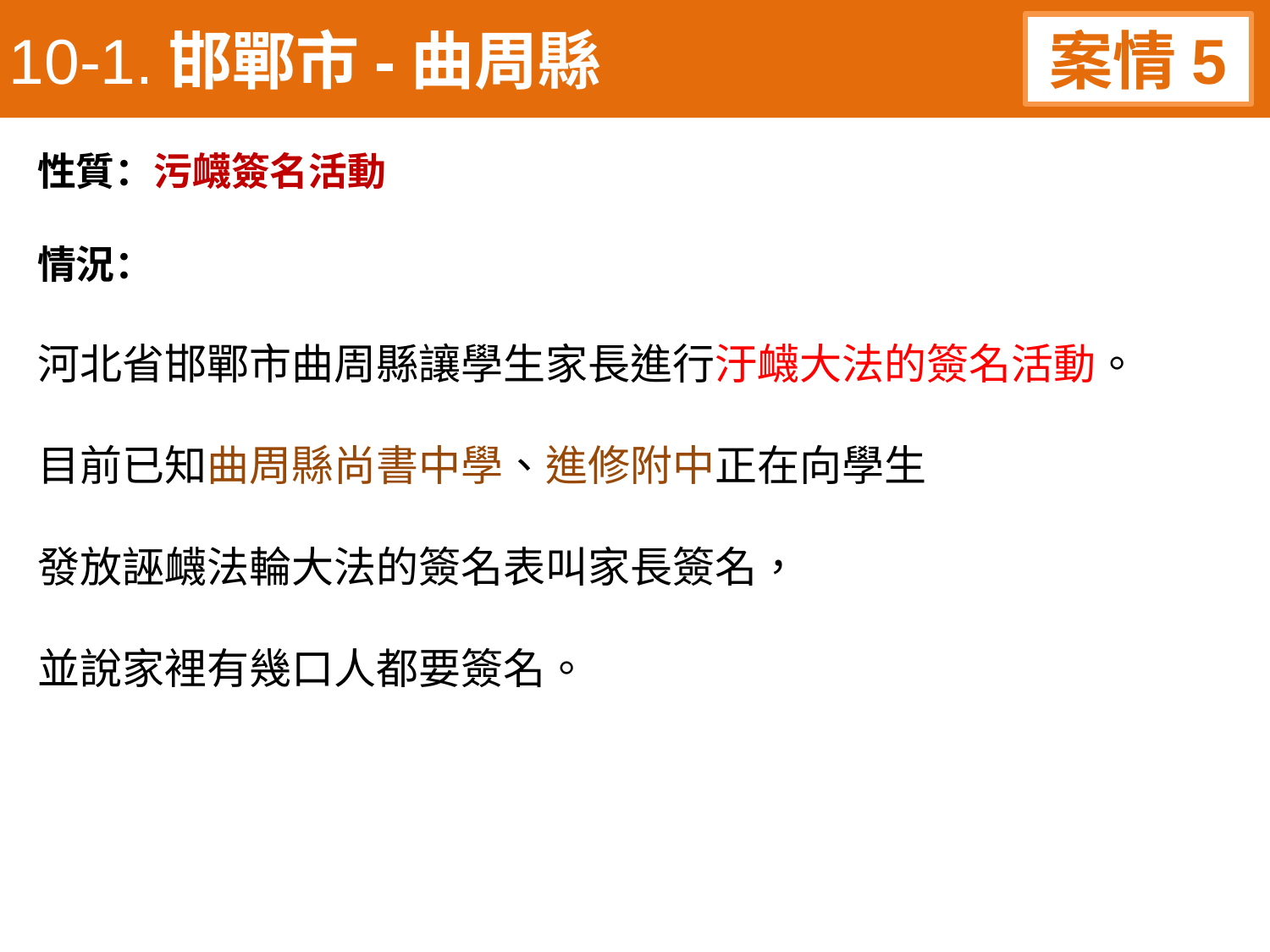

10-1.邯鄲市-曲周縣
案情5

性質：污衊簽名活動

情況：

河北省邯鄲市曲周縣讓學生家長進行汙衊大法的簽名活動。

目前已知曲周縣尚書中學、進修附中正在向學生

發放誣衊法輪大法的簽名表叫家長簽名，

並說家裡有幾口人都要簽名。